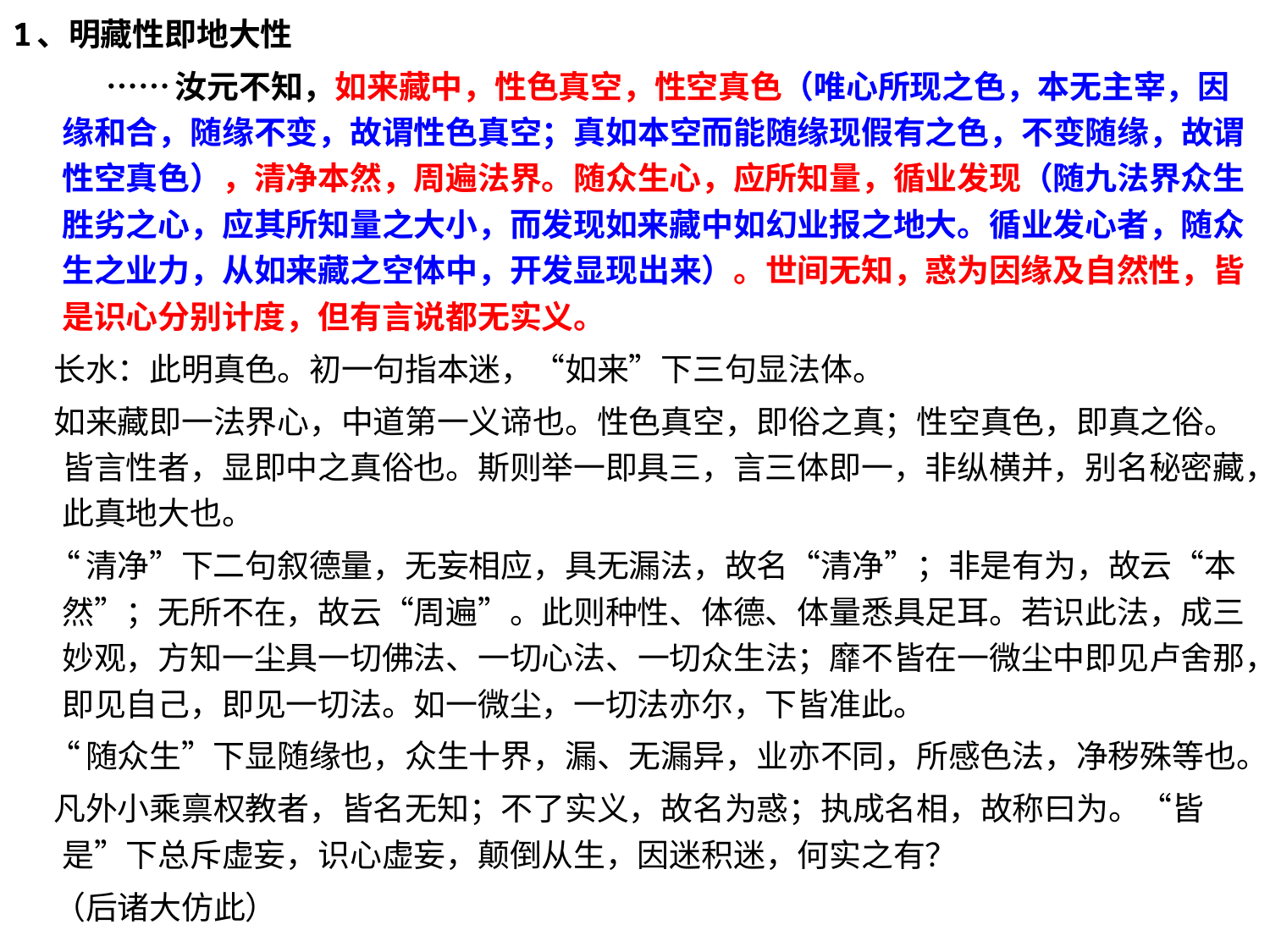

1、明藏性即地大性
             ……汝元不知，如来藏中，性色真空，性空真色（唯心所现之色，本无主宰，因缘和合，随缘不变，故谓性色真空；真如本空而能随缘现假有之色，不变随缘，故谓性空真色），清净本然，周遍法界。随众生心，应所知量，循业发现（随九法界众生胜劣之心，应其所知量之大小，而发现如来藏中如幻业报之地大。循业发心者，随众生之业力，从如来藏之空体中，开发显现出来）。世间无知，惑为因缘及自然性，皆是识心分别计度，但有言说都无实义。
     长水：此明真色。初一句指本迷，“如来”下三句显法体。
     如来藏即一法界心，中道第一义谛也。性色真空，即俗之真；性空真色，即真之俗。皆言性者，显即中之真俗也。斯则举一即具三，言三体即一，非纵横并，别名秘密藏，此真地大也。
     “清净”下二句叙德量，无妄相应，具无漏法，故名“清净”；非是有为，故云“本然”；无所不在，故云“周遍”。此则种性、体德、体量悉具足耳。若识此法，成三妙观，方知一尘具一切佛法、一切心法、一切众生法；靡不皆在一微尘中即见卢舍那，即见自己，即见一切法。如一微尘，一切法亦尔，下皆准此。
     “随众生”下显随缘也，众生十界，漏、无漏异，业亦不同，所感色法，净秽殊等也。
     凡外小乘禀权教者，皆名无知；不了实义，故名为惑；执成名相，故称曰为。“皆是”下总斥虚妄，识心虚妄，颠倒从生，因迷积迷，何实之有？
     （后诸大仿此）